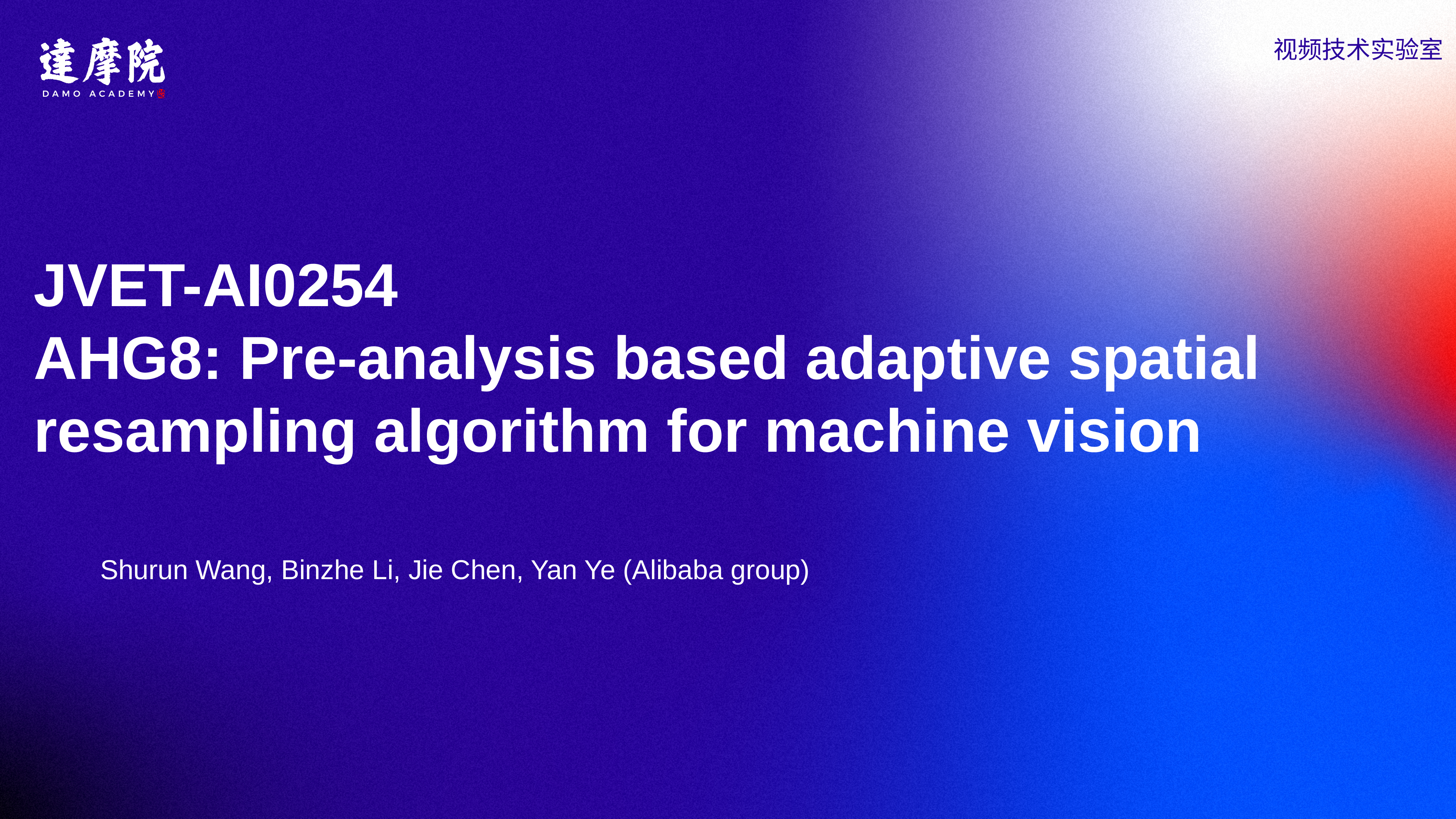

视频技术实验室
JVET-AI0254
AHG8: Pre-analysis based adaptive spatial resampling algorithm for machine vision
Shurun Wang, Binzhe Li, Jie Chen, Yan Ye (Alibaba group)